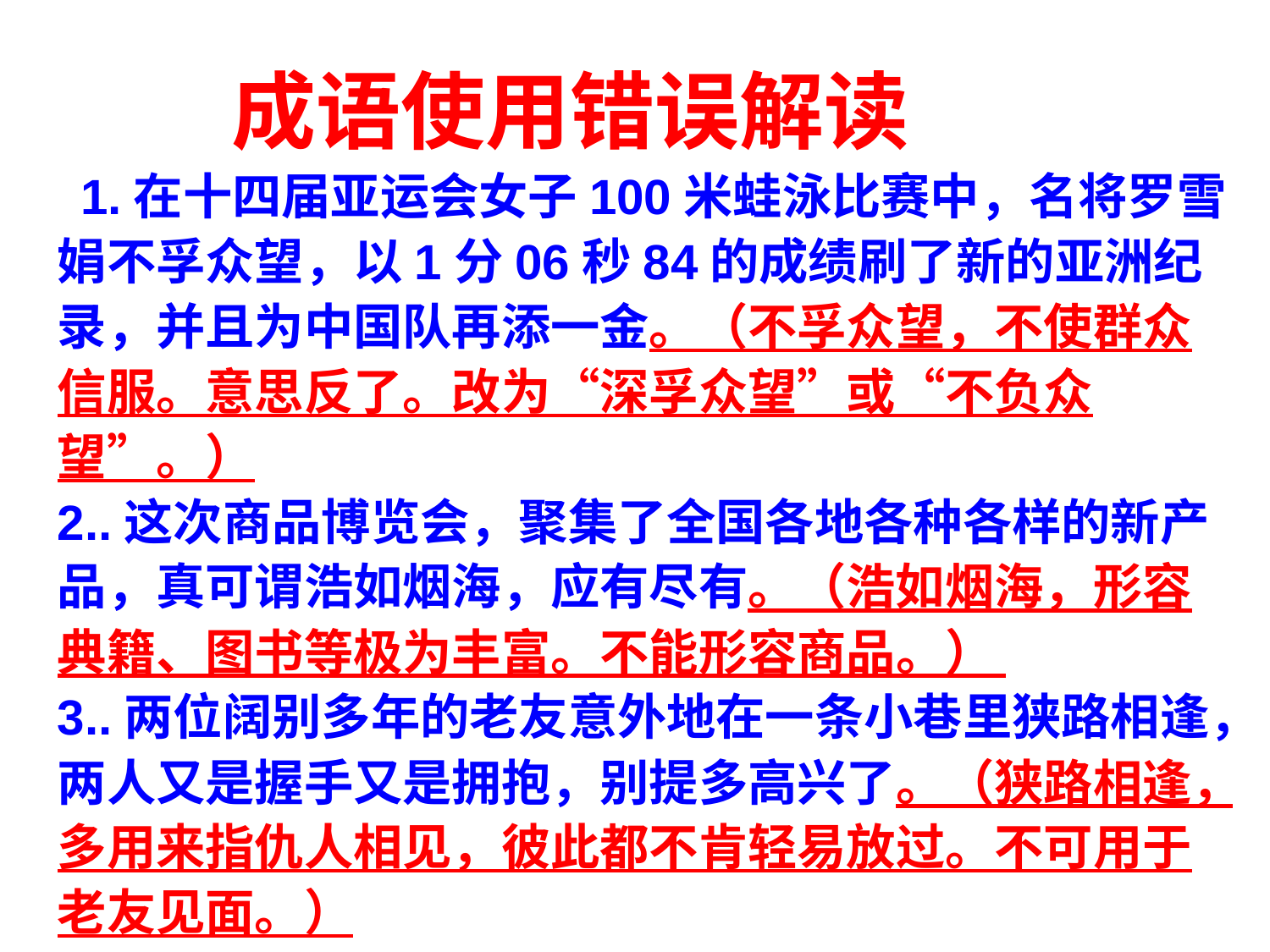

# 成语使用错误解读 1.在十四届亚运会女子100米蛙泳比赛中，名将罗雪娟不孚众望，以1分06秒84的成绩刷了新的亚洲纪录，并且为中国队再添一金。（不孚众望，不使群众信服。意思反了。改为“深孚众望”或“不负众望”。） 2..这次商品博览会，聚集了全国各地各种各样的新产品，真可谓浩如烟海，应有尽有。（浩如烟海，形容典籍、图书等极为丰富。不能形容商品。）  3..两位阔别多年的老友意外地在一条小巷里狭路相逢，两人又是握手又是拥抱，别提多高兴了。（狭路相逢，多用来指仇人相见，彼此都不肯轻易放过。不可用于老友见面。）